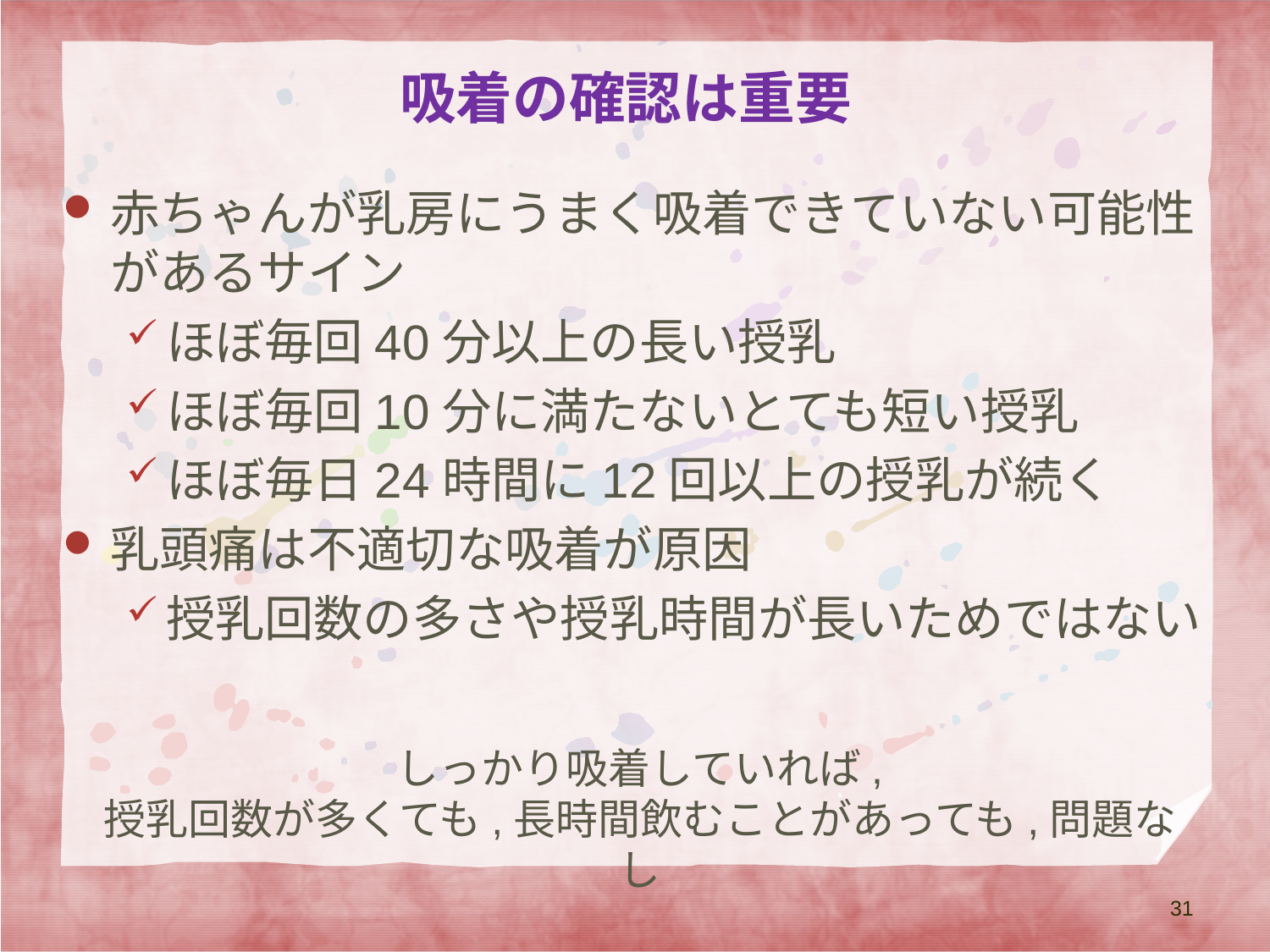

# 吸着の確認は重要
赤ちゃんが乳房にうまく吸着できていない可能性があるサイン
ほぼ毎回40分以上の長い授乳
ほぼ毎回10分に満たないとても短い授乳
ほぼ毎日24時間に12回以上の授乳が続く
乳頭痛は不適切な吸着が原因
授乳回数の多さや授乳時間が長いためではない
しっかり吸着していれば,
授乳回数が多くても,長時間飲むことがあっても,問題なし
31